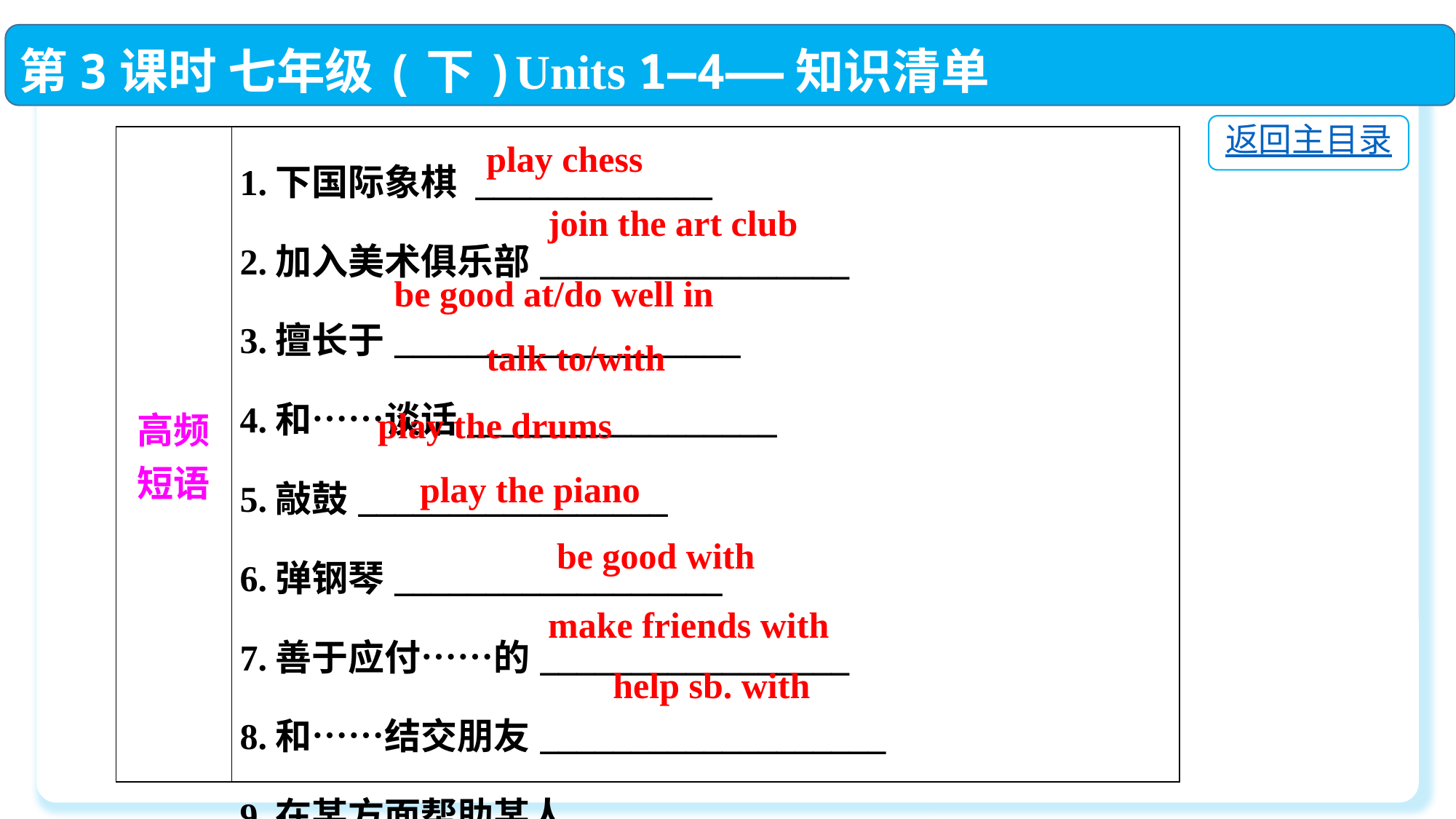

第3课时 七年级(下)Units 1—4——知识清单

返回主目录
| 高频 短语 | 1.下国际象棋 \_\_\_\_\_\_\_\_\_\_\_\_\_ 2.加入美术俱乐部\_\_\_\_\_\_\_\_\_\_\_\_\_\_\_\_\_　　　　　　 3.擅长于\_\_\_\_\_\_\_\_\_\_\_\_\_\_\_\_\_\_\_ 4.和……谈话\_\_\_\_\_\_\_\_\_\_\_\_\_\_\_\_\_　　　　　　 5.敲鼓\_\_\_\_\_\_\_\_\_\_\_\_\_\_\_\_\_ 6.弹钢琴\_\_\_\_\_\_\_\_\_\_\_\_\_\_\_\_\_\_　　　　　　 7.善于应付……的\_\_\_\_\_\_\_\_\_\_\_\_\_\_\_\_\_ 8.和……结交朋友\_\_\_\_\_\_\_\_\_\_\_\_\_\_\_\_\_\_\_ 9.在某方面帮助某人\_\_\_\_\_\_\_\_\_\_\_\_\_\_\_\_\_\_\_ |
| --- | --- |
play chess
join the art club
be good at/do well in
talk to/with
play the drums
play the piano
be good with
make friends with
help sb. with